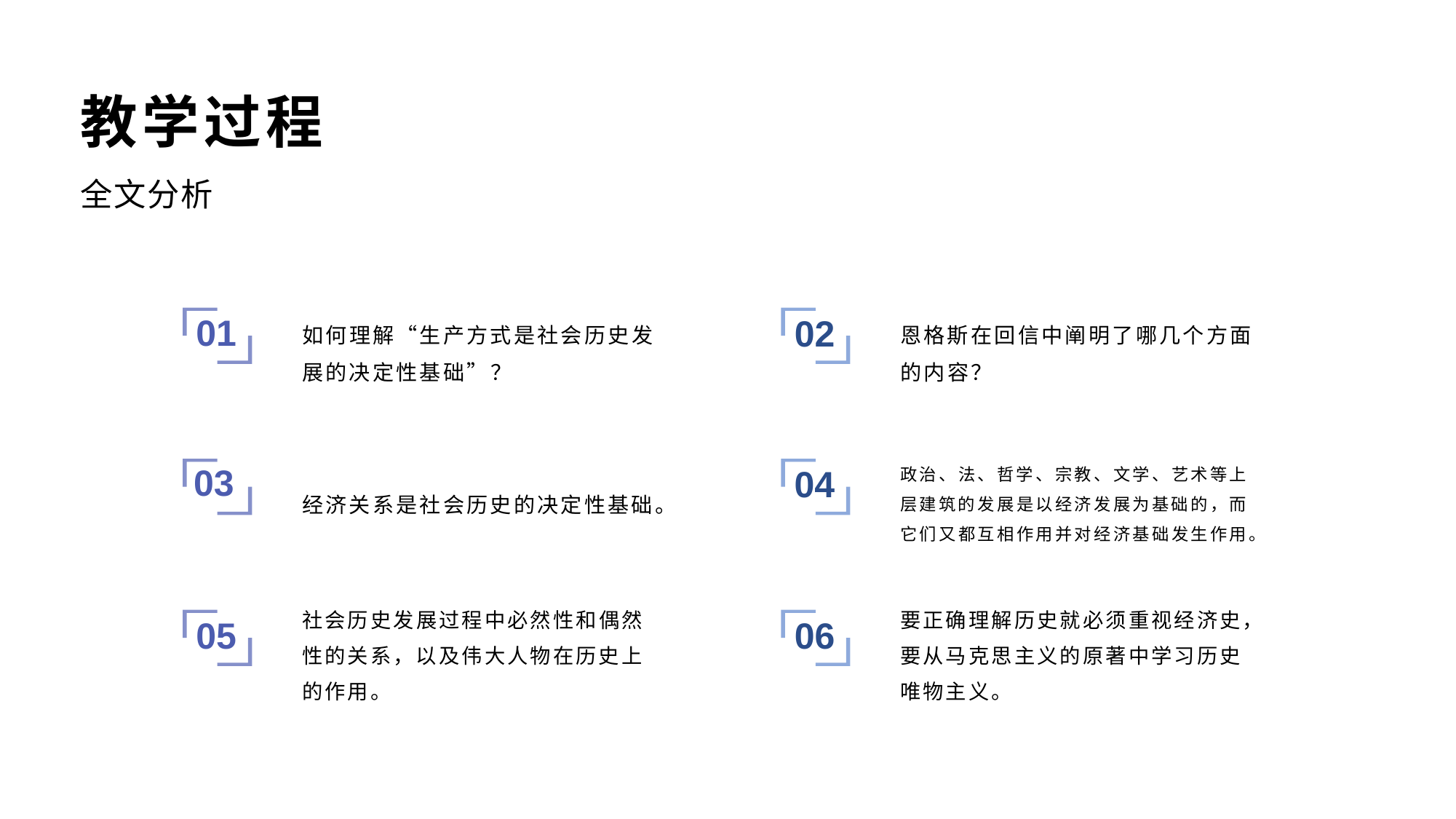

教学过程
全文分析
如何理解“生产方式是社会历史发展的决定性基础”？
恩格斯在回信中阐明了哪几个方面的内容？

01
02
经济关系是社会历史的决定性基础。
政治、法、哲学、宗教、文学、艺术等上层建筑的发展是以经济发展为基础的，而它们又都互相作用并对经济基础发生作用。
03

04
社会历史发展过程中必然性和偶然性的关系，以及伟大人物在历史上的作用。
要正确理解历史就必须重视经济史，要从马克思主义的原著中学习历史唯物主义。

06
05